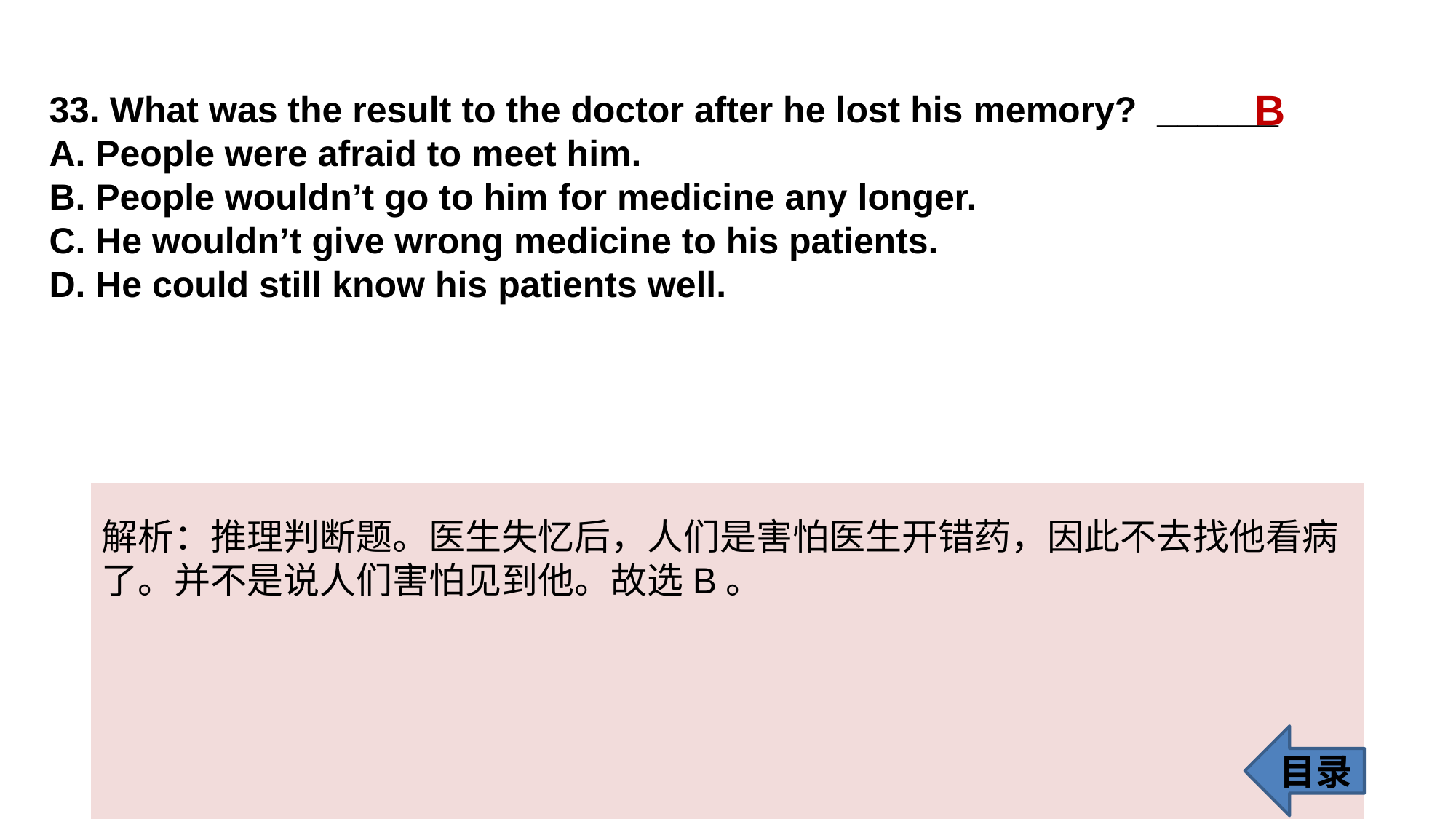

B
33. What was the result to the doctor after he lost his memory?  ______
A. People were afraid to meet him.
B. People wouldn’t go to him for medicine any longer.
C. He wouldn’t give wrong medicine to his patients.
D. He could still know his patients well.

解析：推理判断题。医生失忆后，人们是害怕医生开错药，因此不去找他看病
了。并不是说人们害怕见到他。故选B。
目录
34